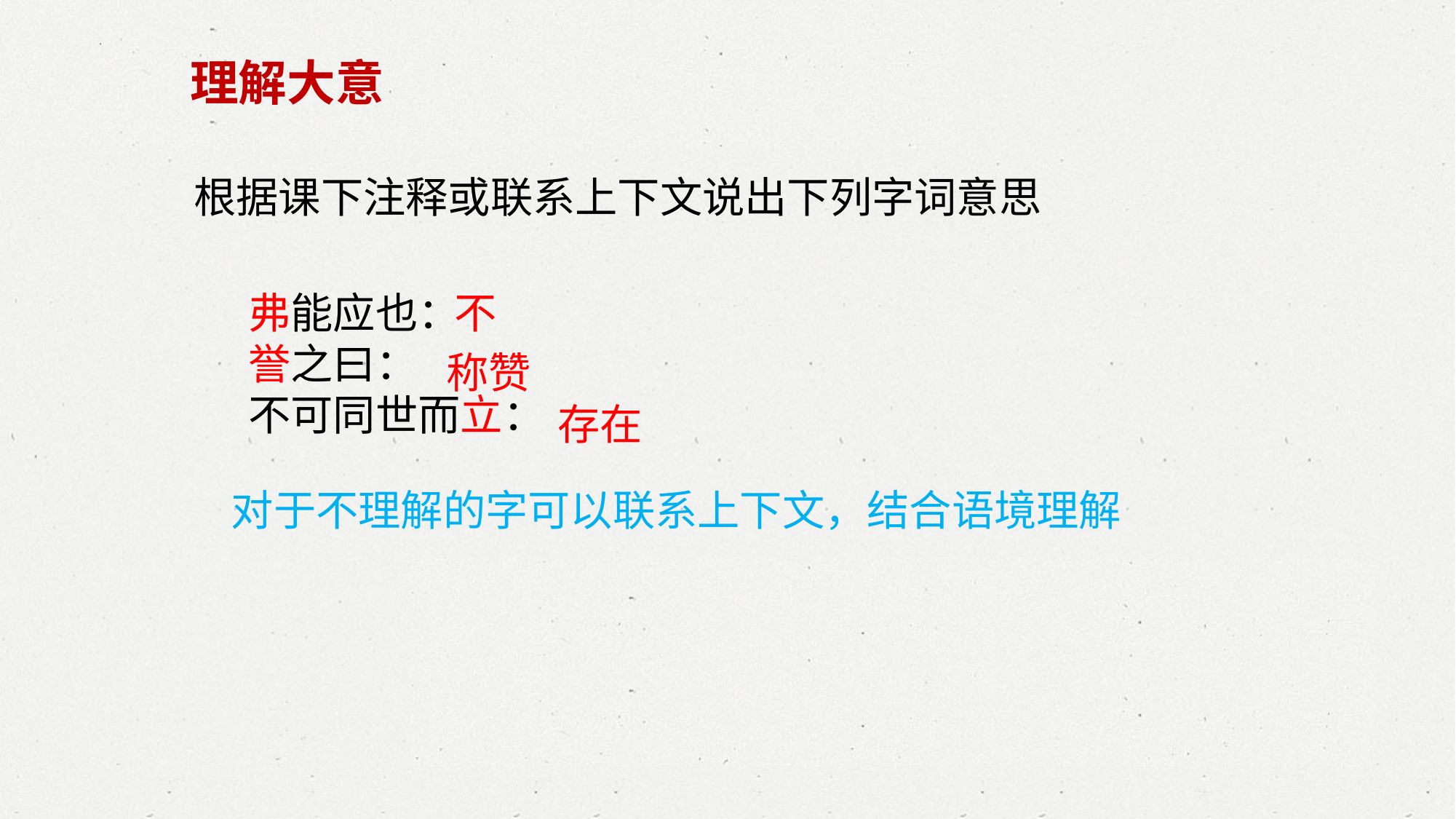

理解大意

根据课下注释或联系上下文说出下列字词意思

弗能应也：
誉之曰：
不可同世而立：
不
称赞
存在
对于不理解的字可以联系上下文，结合语境理解